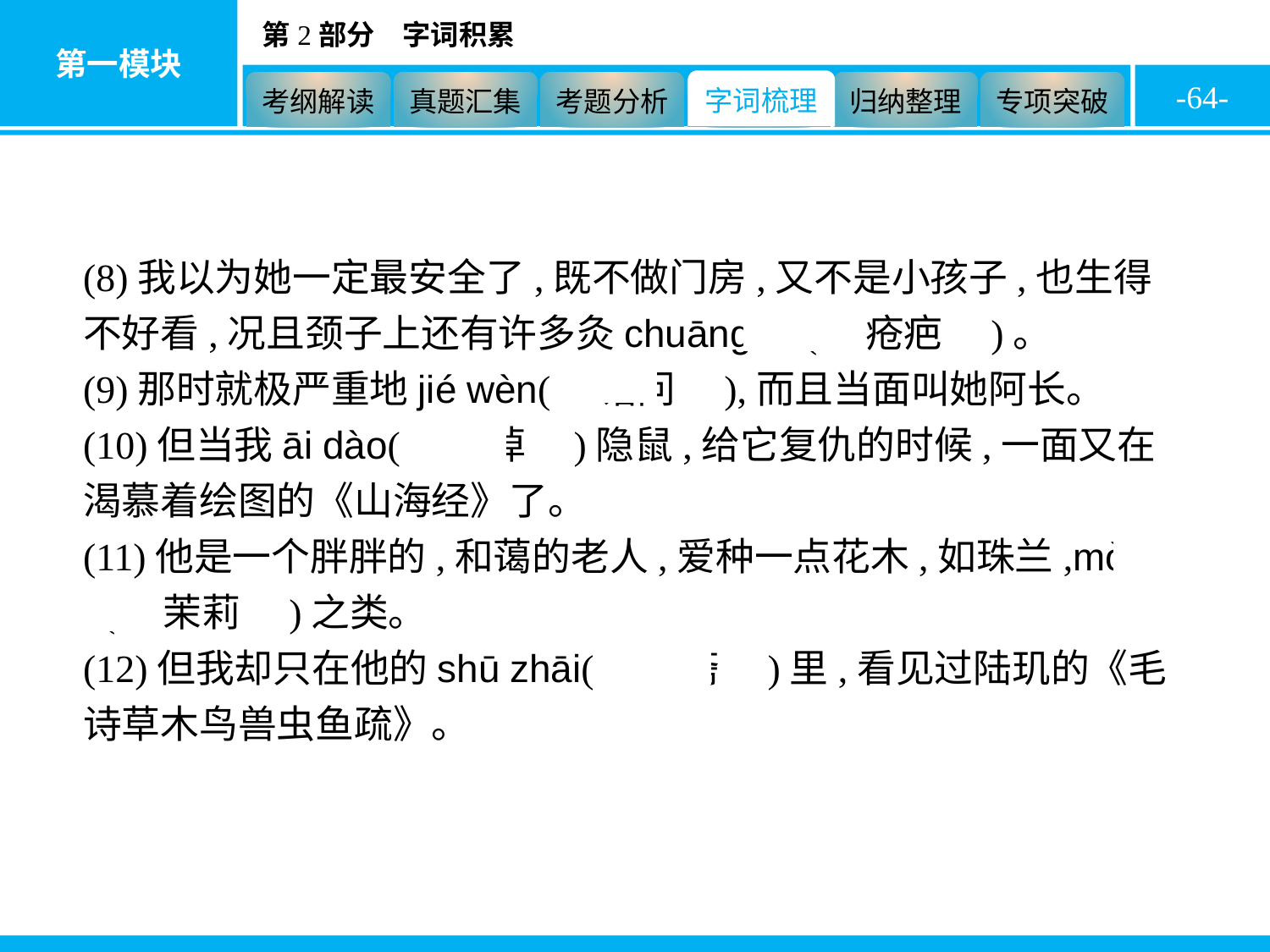

-64-
(8)我以为她一定最安全了,既不做门房,又不是小孩子,也生得不好看,况且颈子上还有许多灸chuāng bā(　疮疤　)。
(9)那时就极严重地jié wèn(　诘问　),而且当面叫她阿长。
(10)但当我āi dào(　哀悼　)隐鼠,给它复仇的时候,一面又在渴慕着绘图的《山海经》了。
(11)他是一个胖胖的,和蔼的老人,爱种一点花木,如珠兰,mò lì(　茉莉　)之类。
(12)但我却只在他的shū zhāi(　书斋　)里,看见过陆玑的《毛诗草木鸟兽虫鱼疏》。